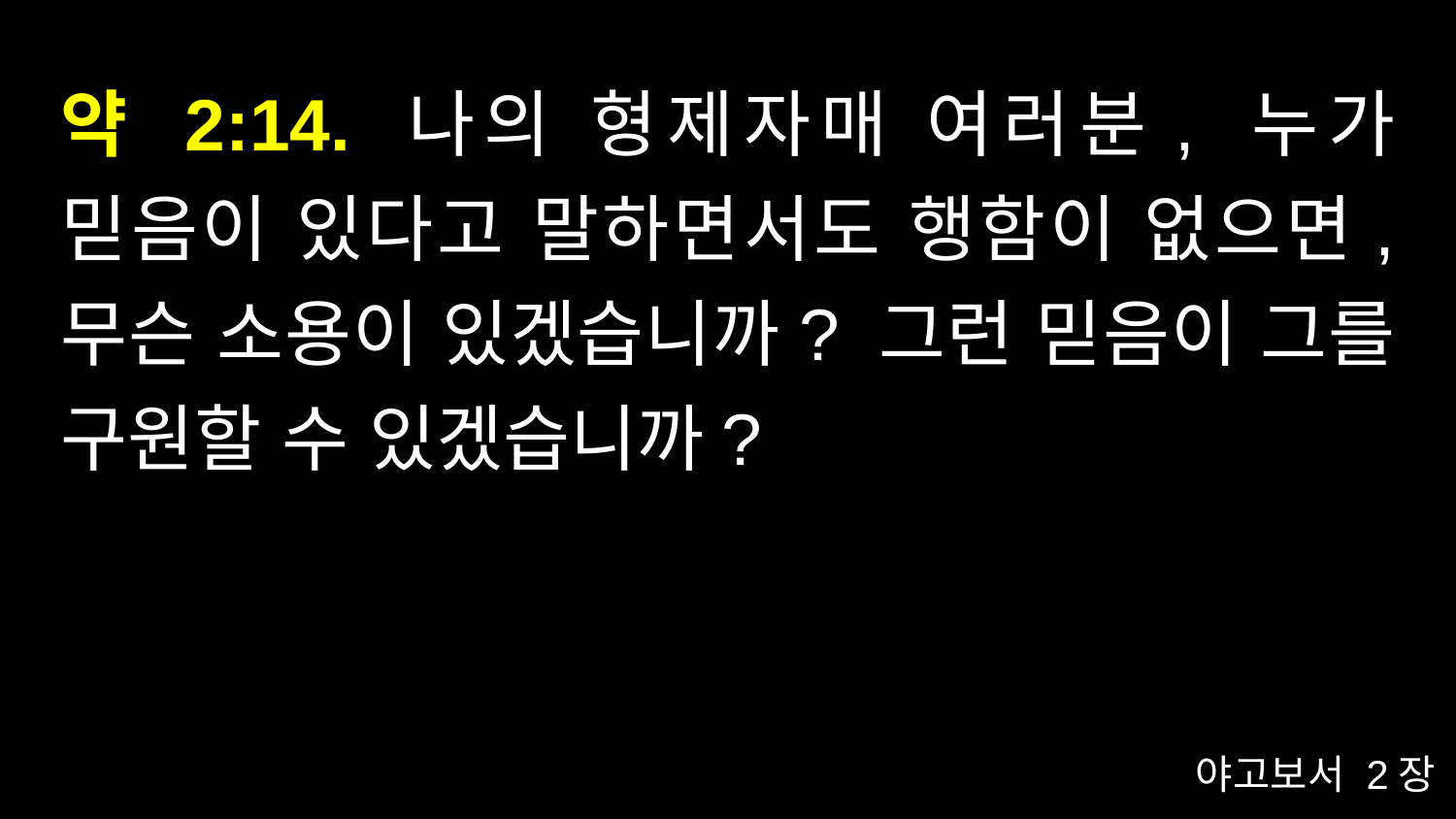

# 약 2:14. 나의 형제자매 여러분, 누가 믿음이 있다고 말하면서도 행함이 없으면, 무슨 소용이 있겠습니까? 그런 믿음이 그를 구원할 수 있겠습니까?
야고보서 2장